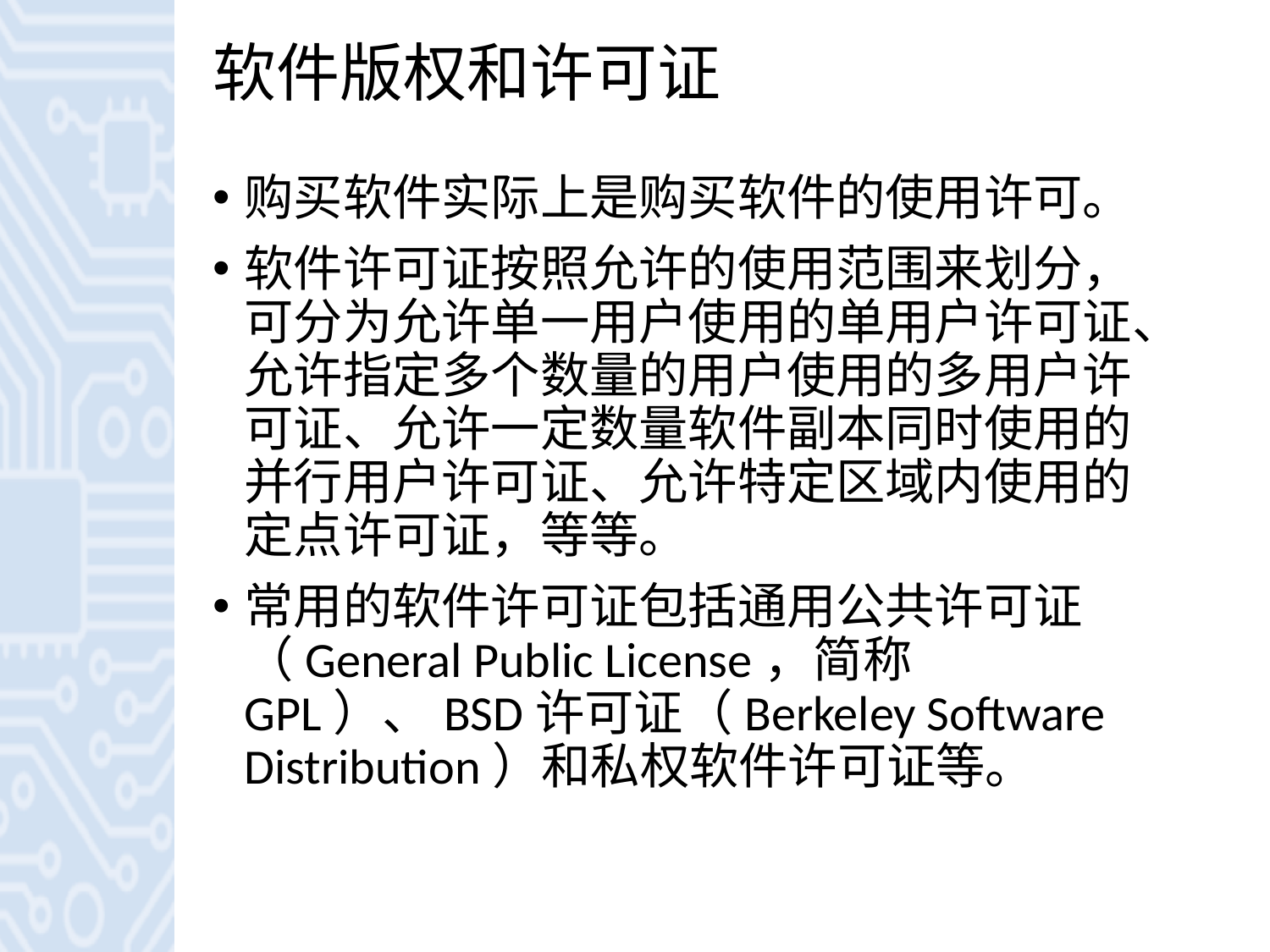

# 软件版权和许可证
购买软件实际上是购买软件的使用许可。
软件许可证按照允许的使用范围来划分，可分为允许单一用户使用的单用户许可证、允许指定多个数量的用户使用的多用户许可证、允许一定数量软件副本同时使用的并行用户许可证、允许特定区域内使用的定点许可证，等等。
常用的软件许可证包括通用公共许可证（General Public License，简称GPL）、BSD许可证（Berkeley Software Distribution）和私权软件许可证等。